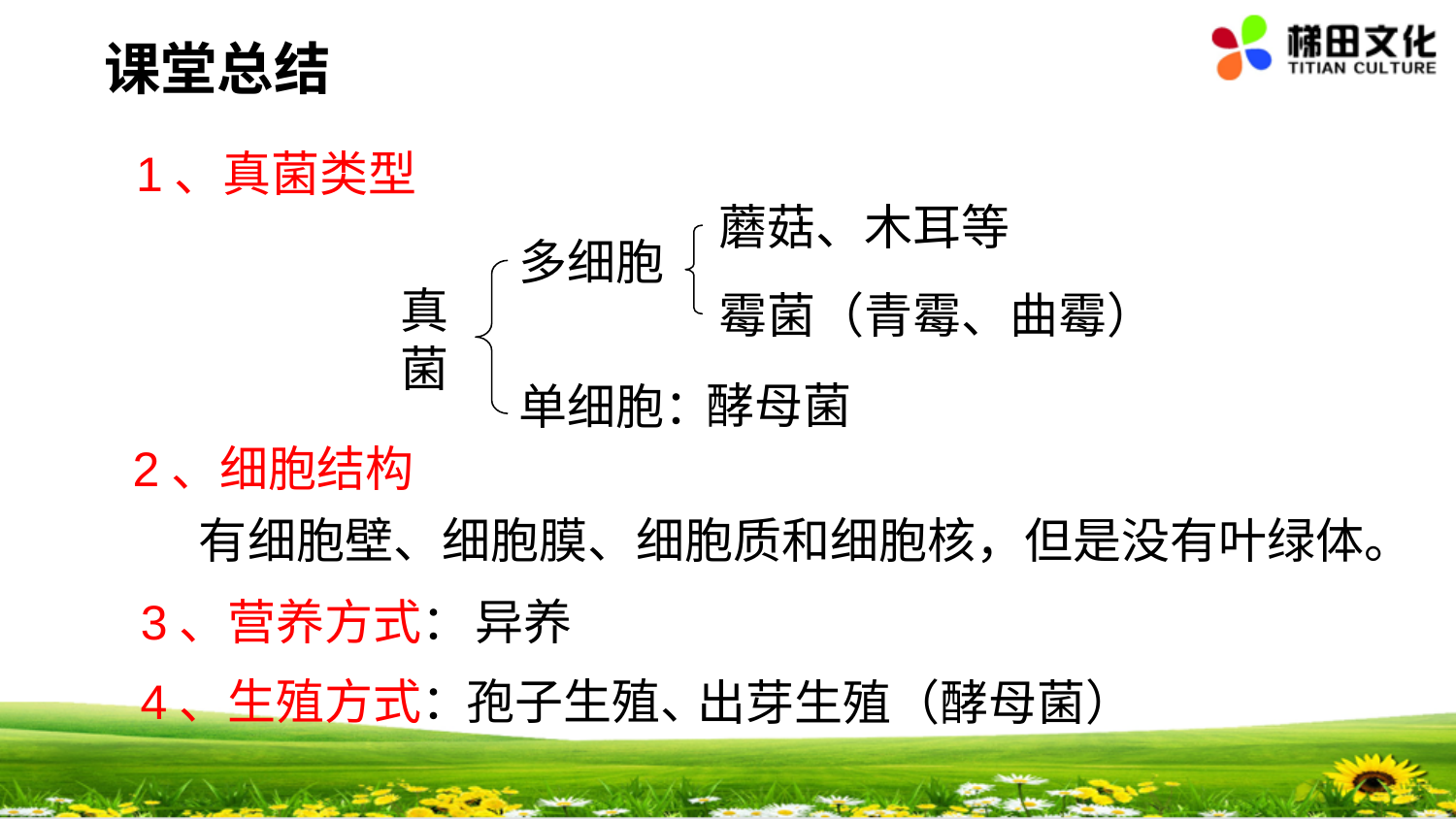

课堂总结
#
1、真菌类型
蘑菇、木耳等

多细胞

真菌
霉菌（青霉、曲霉）
酵母菌
单细胞：
2、细胞结构
有细胞壁、细胞膜、细胞质和细胞核，但是没有叶绿体。
异养
3、营养方式：
4、生殖方式：
孢子生殖、
出芽生殖（酵母菌）